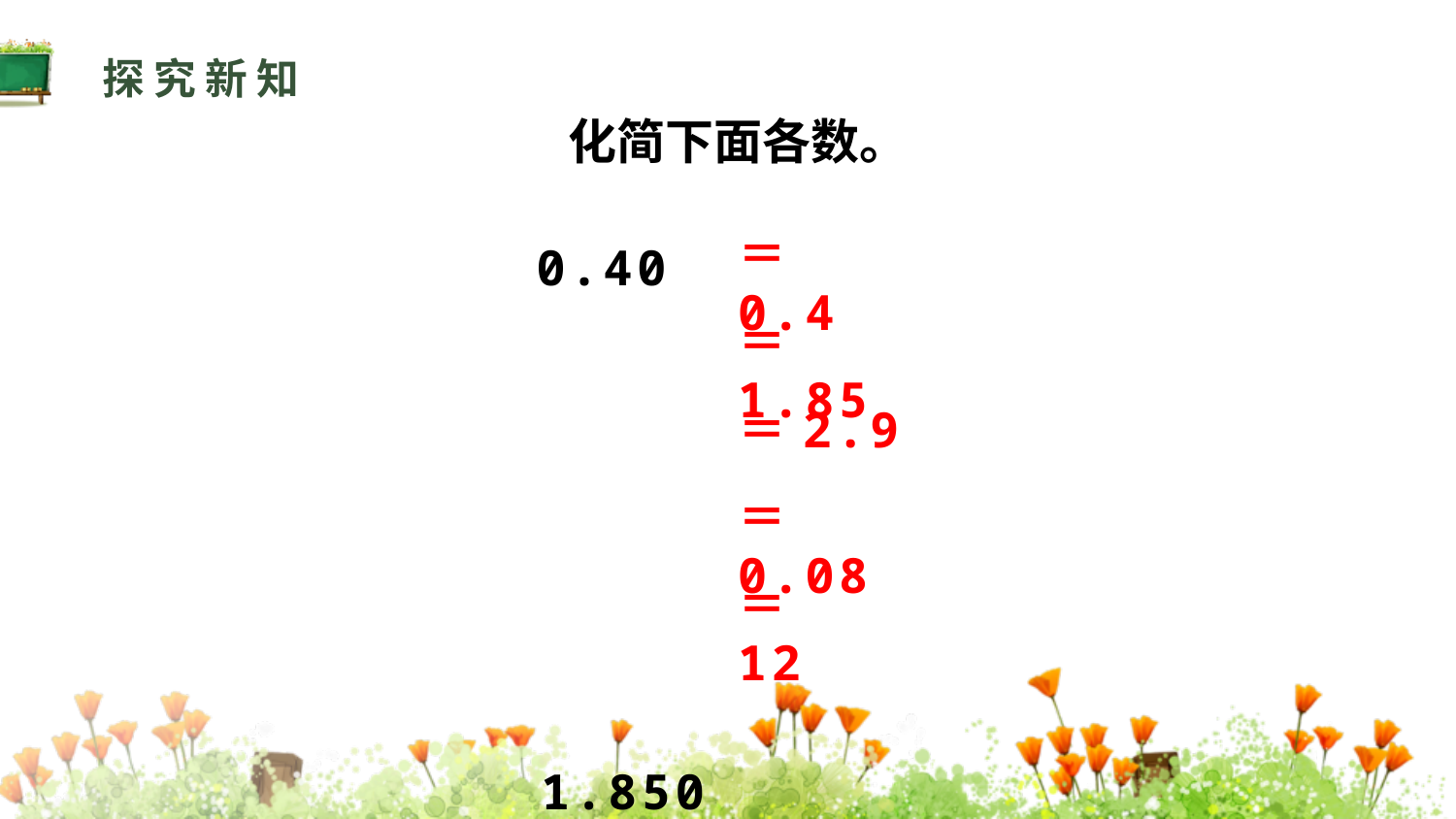

探究新知
化简下面各数。
0.40                             1.850
2.900                             0.080
12.000
＝0.4
＝1.85
＝2.9
＝0.08
＝12